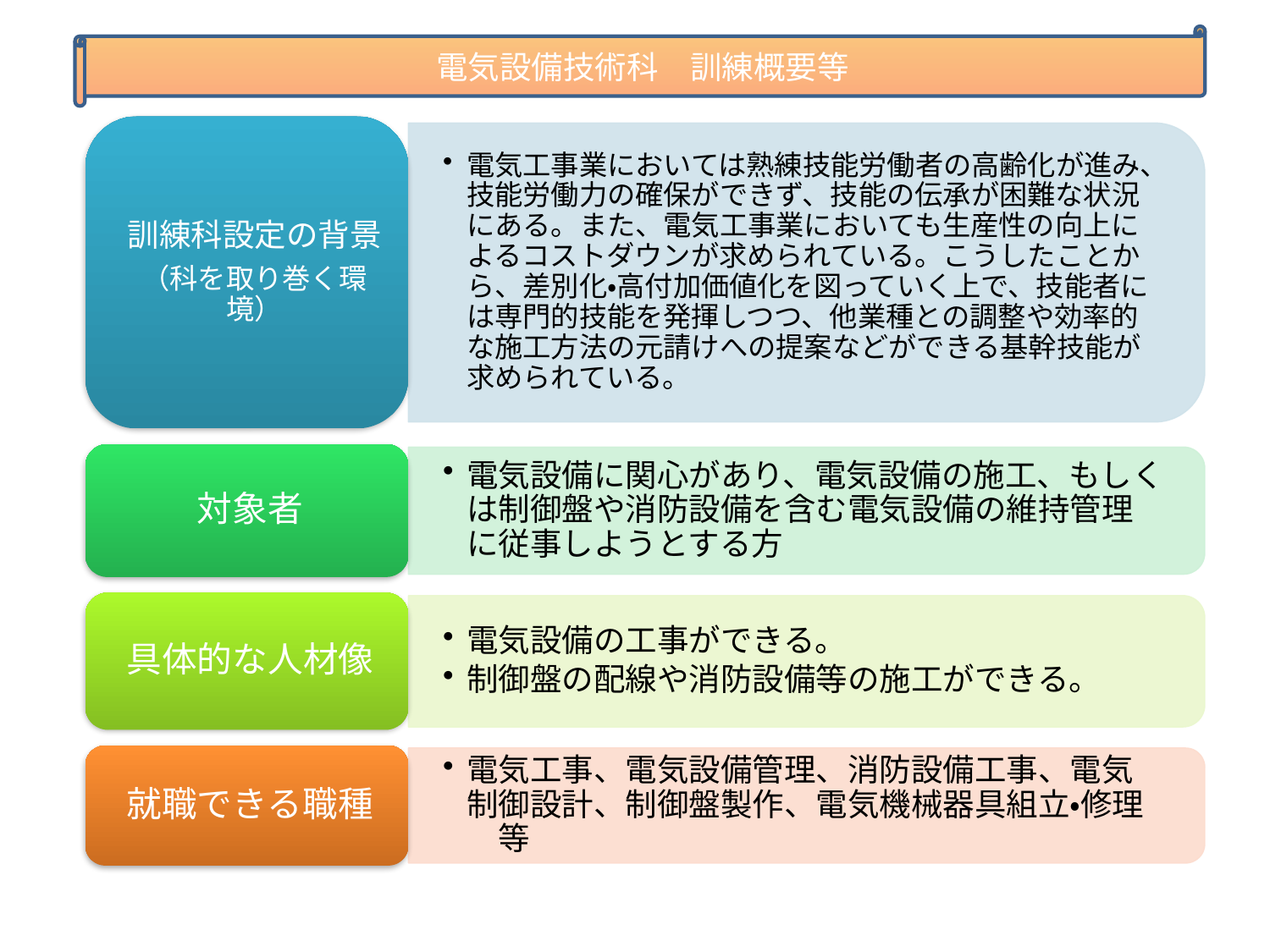

電気設備技術科　訓練概要等
電気工事業においては熟練技能労働者の高齢化が進み、技能労働力の確保ができず、技能の伝承が困難な状況にある。また、電気工事業においても生産性の向上によるコストダウンが求められている。こうしたことから、差別化・高付加価値化を図っていく上で、技能者には専門的技能を発揮しつつ、他業種との調整や効率的な施工方法の元請けへの提案などができる基幹技能が求められている。
訓練科設定の背景
（科を取り巻く環境）
電気設備に関心があり、電気設備の施工、もしくは制御盤や消防設備を含む電気設備の維持管理に従事しようとする方
対象者
電気設備の工事ができる。
制御盤の配線や消防設備等の施工ができる。
具体的な人材像
電気工事、電気設備管理、消防設備工事、電気制御設計、制御盤製作、電気機械器具組立・修理　等
就職できる職種